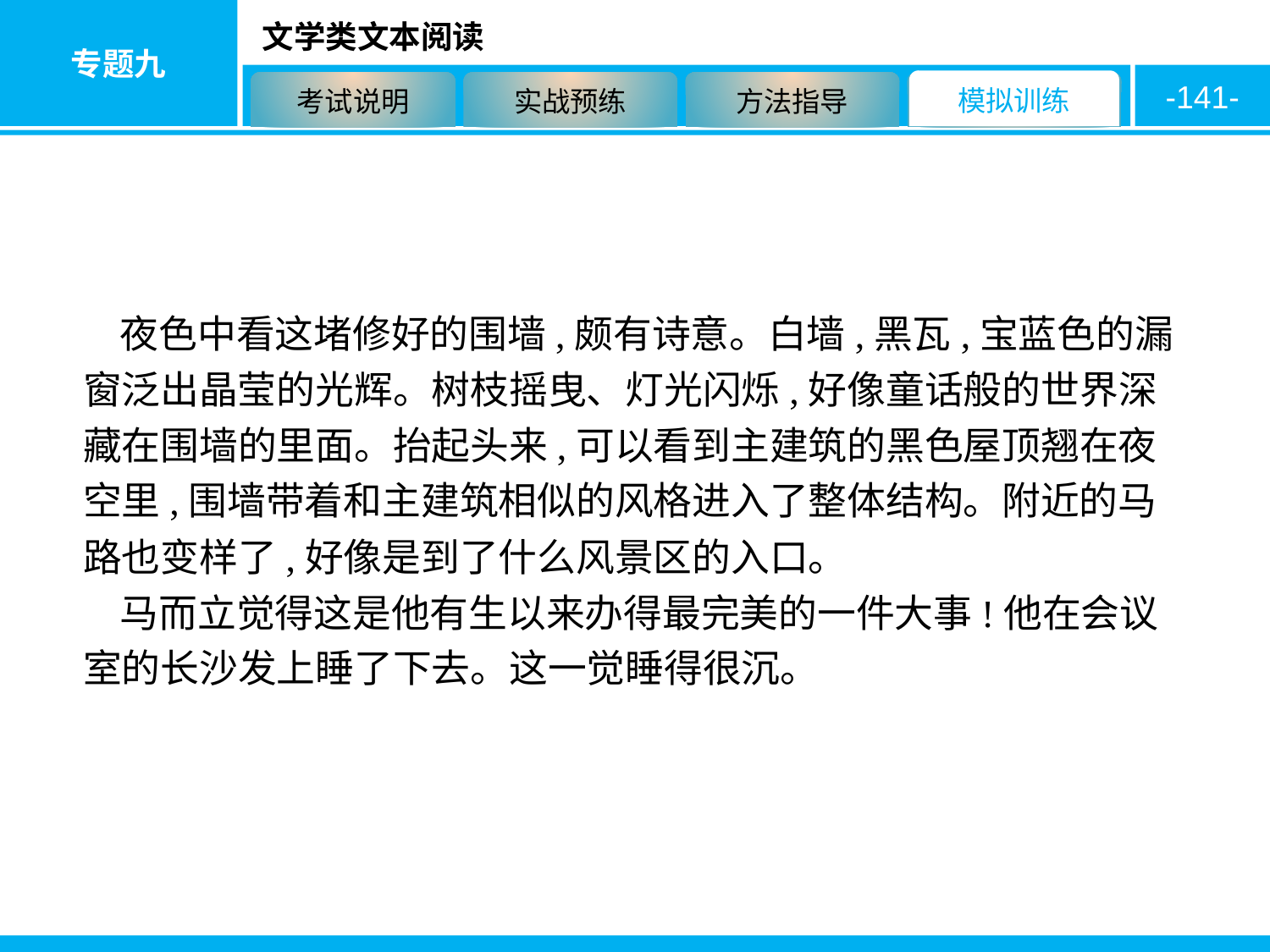

-141-
夜色中看这堵修好的围墙,颇有诗意。白墙,黑瓦,宝蓝色的漏窗泛出晶莹的光辉。树枝摇曳、灯光闪烁,好像童话般的世界深藏在围墙的里面。抬起头来,可以看到主建筑的黑色屋顶翘在夜空里,围墙带着和主建筑相似的风格进入了整体结构。附近的马路也变样了,好像是到了什么风景区的入口。
马而立觉得这是他有生以来办得最完美的一件大事!他在会议室的长沙发上睡了下去。这一觉睡得很沉。